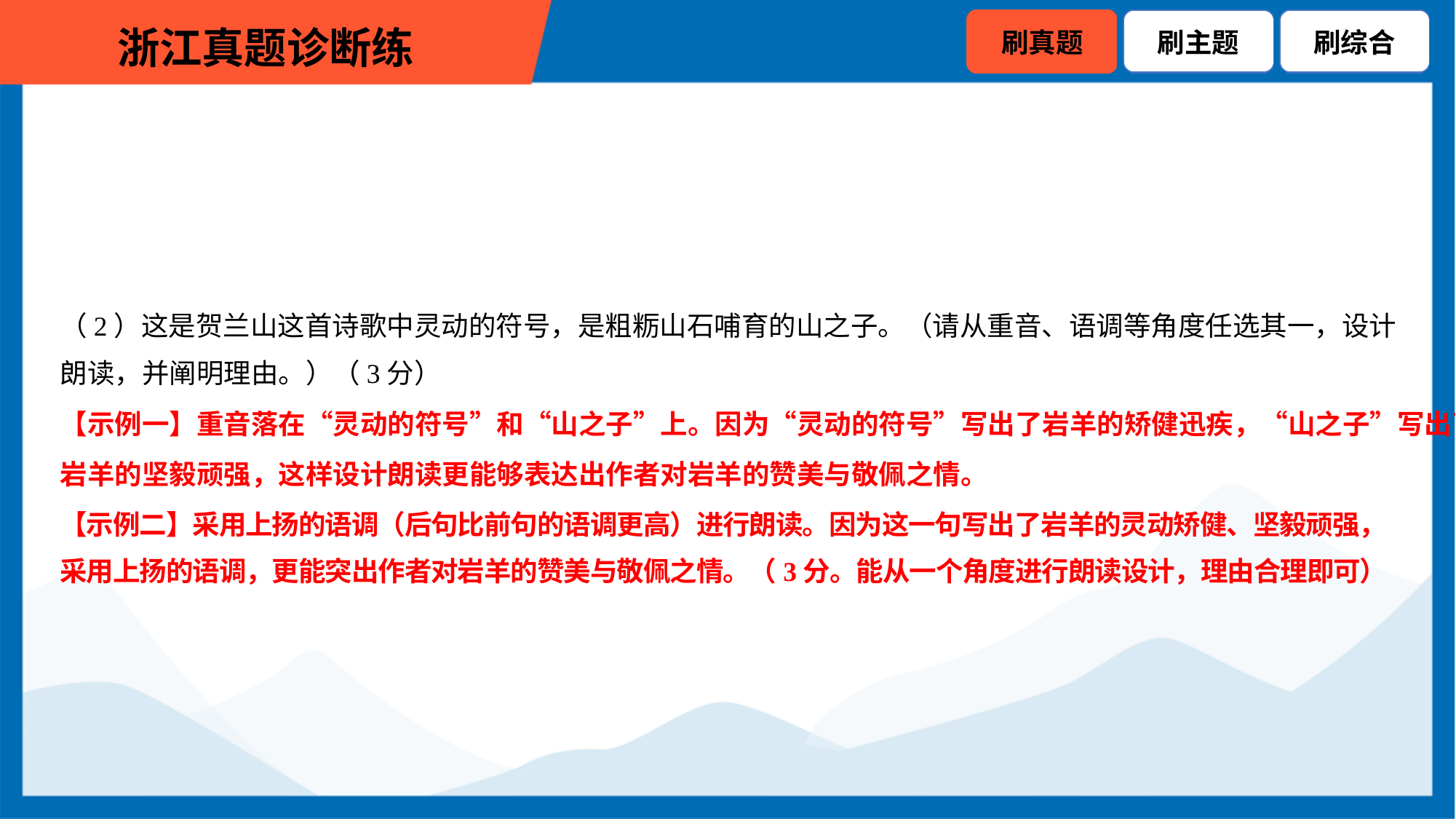

（2）这是贺兰山这首诗歌中灵动的符号，是粗粝山石哺育的山之子。（请从重音、语调等角度任选其一，设计
朗读，并阐明理由。）（3分）
【示例一】重音落在“灵动的符号”和“山之子”上。因为“灵动的符号”写出了岩羊的矫健迅疾，“山之子”写出了
岩羊的坚毅顽强，这样设计朗读更能够表达出作者对岩羊的赞美与敬佩之情。
【示例二】采用上扬的语调（后句比前句的语调更高）进行朗读。因为这一句写出了岩羊的灵动矫健、坚毅顽强，
采用上扬的语调，更能突出作者对岩羊的赞美与敬佩之情。（3分。能从一个角度进行朗读设计，理由合理即可）